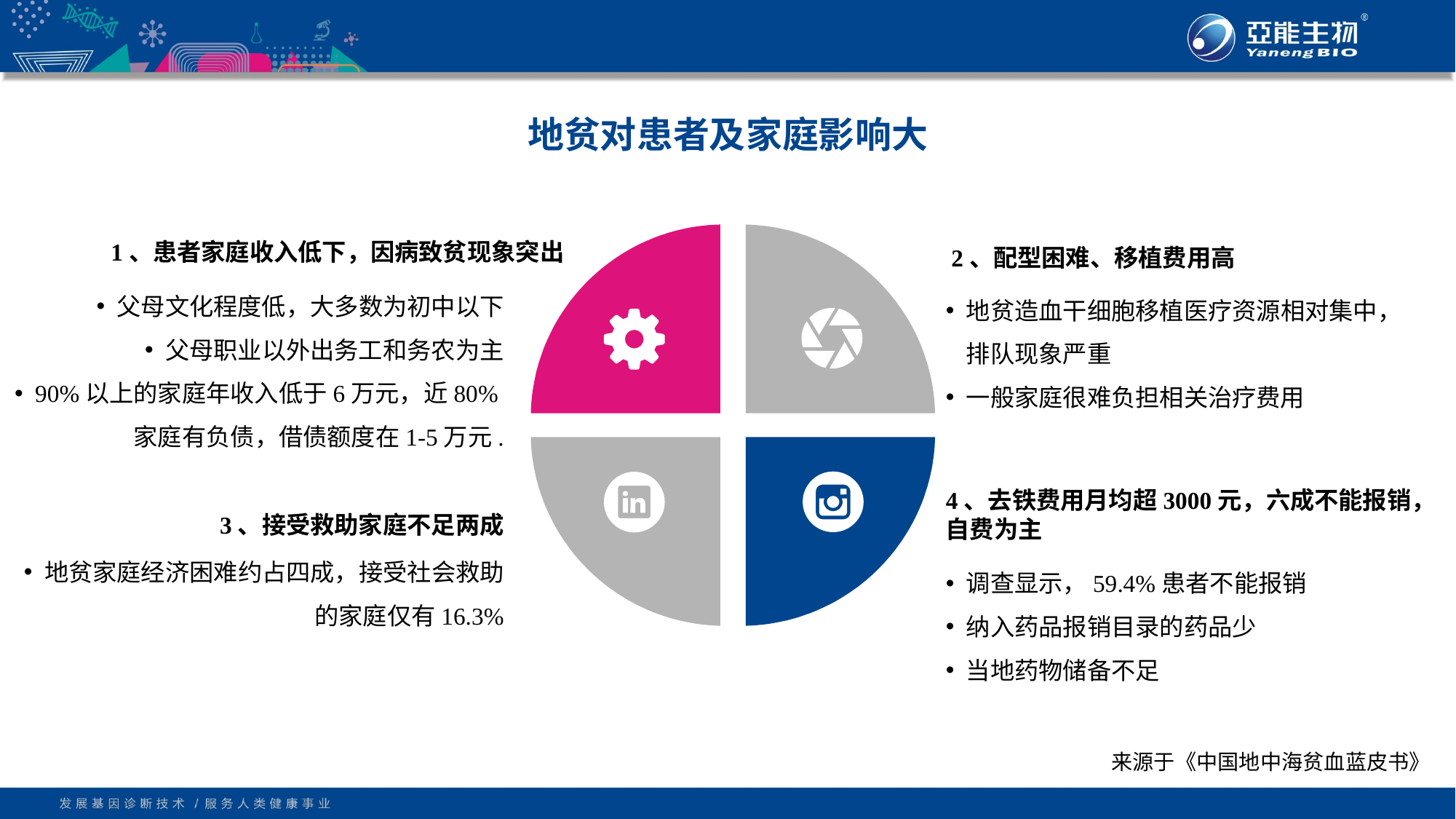

# 地贫对患者及家庭影响大

1、患者家庭收入低下，因病致贫现象突出
父母文化程度低，大多数为初中以下
父母职业以外出务工和务农为主
90%以上的家庭年收入低于6万元，近80%家庭有负债，借债额度在1-5万元.

4、去铁费用月均超3000元，六成不能报销，
自费为主
调查显示，59.4%患者不能报销
纳入药品报销目录的药品少
当地药物储备不足
2、配型困难、移植费用高
地贫造血干细胞移植医疗资源相对集中，排队现象严重
一般家庭很难负担相关治疗费用

3、接受救助家庭不足两成
地贫家庭经济困难约占四成，接受社会救助的家庭仅有16.3%

来源于《中国地中海贫血蓝皮书》